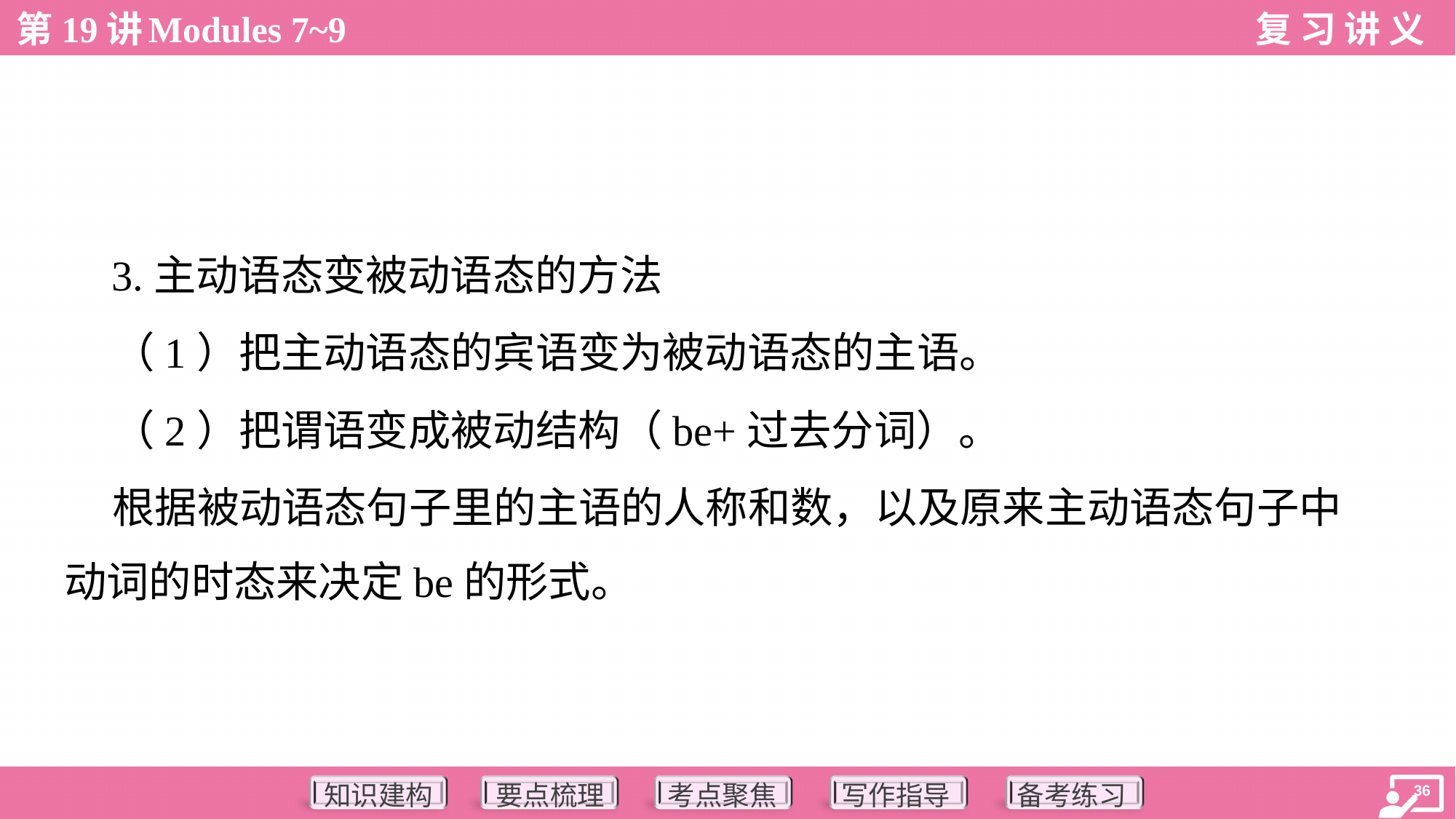

3.主动语态变被动语态的方法
    （1）把主动语态的宾语变为被动语态的主语。
    （2）把谓语变成被动结构（be+过去分词）。
    根据被动语态句子里的主语的人称和数，以及原来主动语态句子中
动词的时态来决定be的形式。